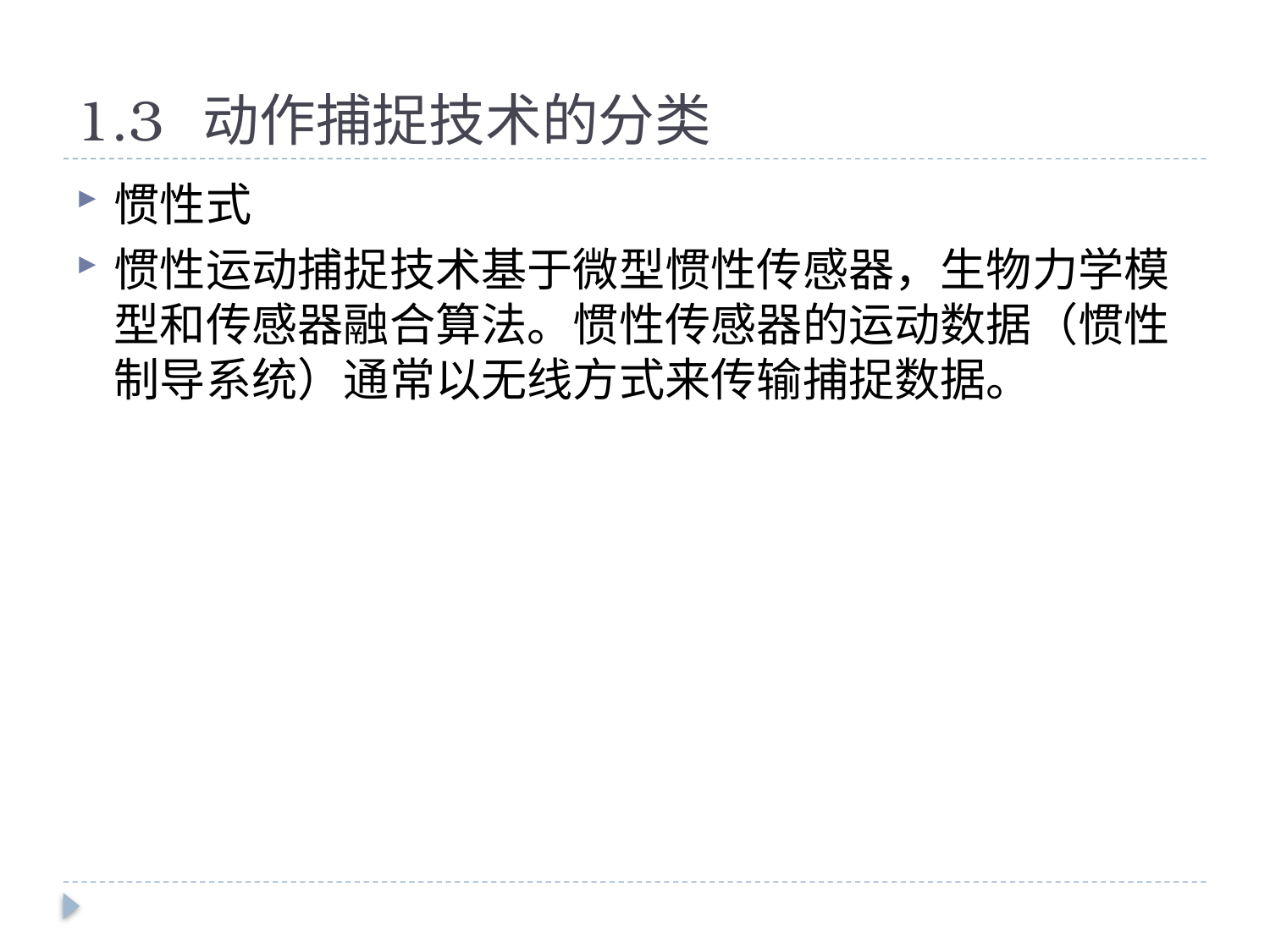

# 1.3	动作捕捉技术的分类
惯性式
惯性运动捕捉技术基于微型惯性传感器，生物力学模型和传感器融合算法。惯性传感器的运动数据（惯性制导系统）通常以无线方式来传输捕捉数据。